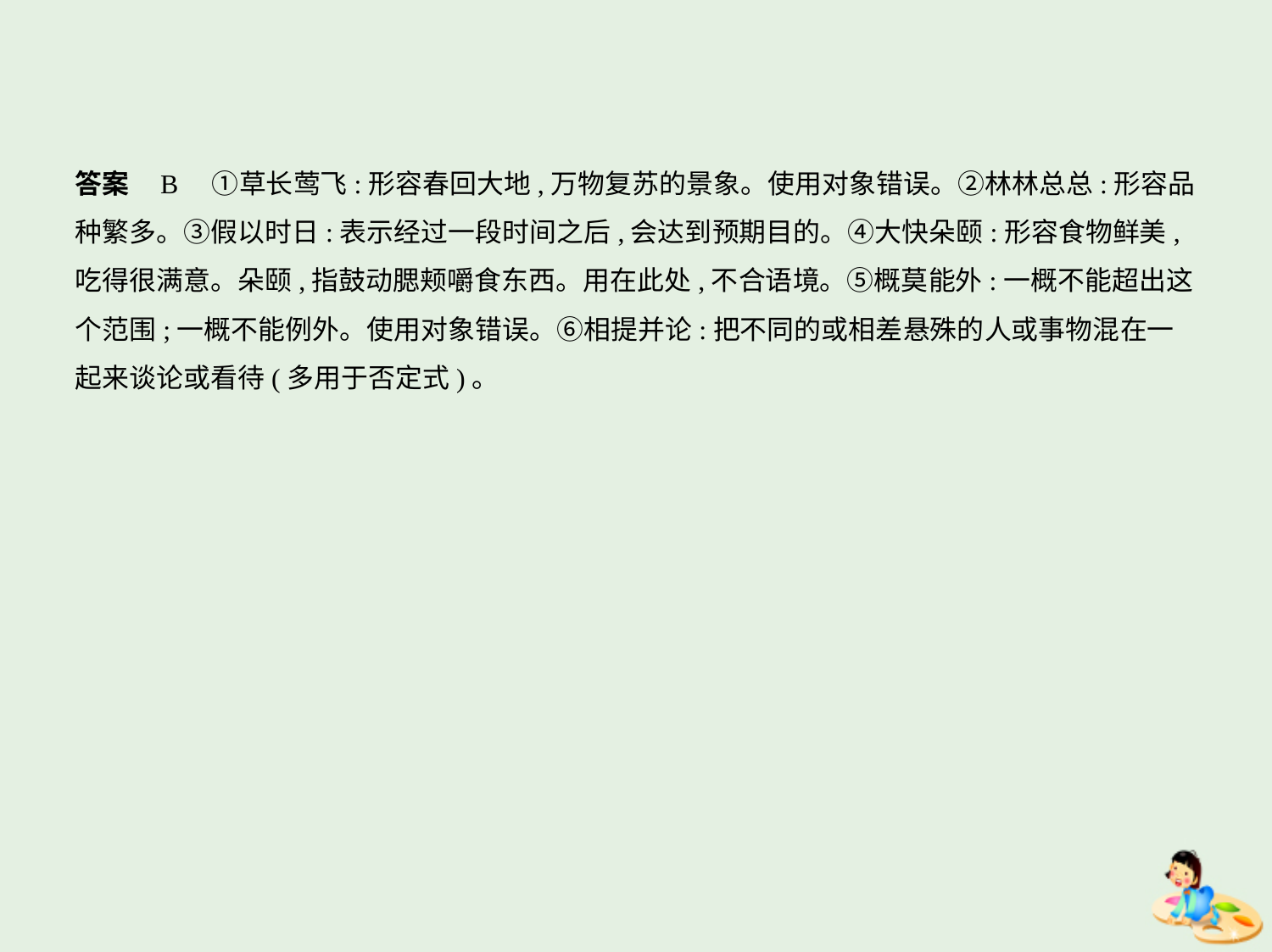

答案    B　①草长莺飞:形容春回大地,万物复苏的景象。使用对象错误。②林林总总:形容品
种繁多。③假以时日:表示经过一段时间之后,会达到预期目的。④大快朵颐:形容食物鲜美,
吃得很满意。朵颐,指鼓动腮颊嚼食东西。用在此处,不合语境。⑤概莫能外:一概不能超出这
个范围;一概不能例外。使用对象错误。⑥相提并论:把不同的或相差悬殊的人或事物混在一
起来谈论或看待(多用于否定式)。